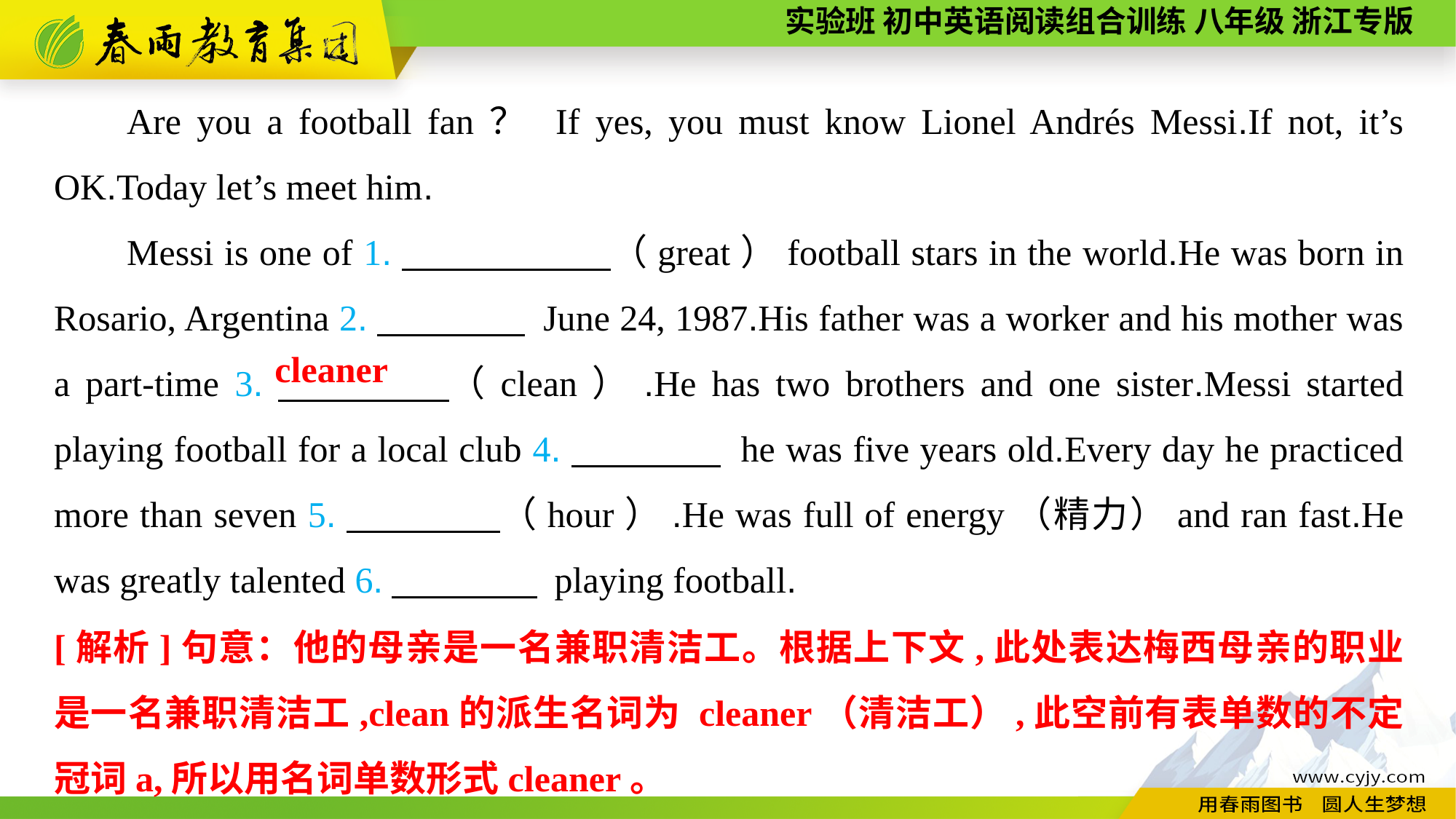

Are you a football fan？ If yes, you must know Lionel Andrés Messi.If not, it’s OK.Today let’s meet him.
Messi is one of 1.　      　　　（great）football stars in the world.He was born in Rosario, Argentina 2.　　　　 June 24, 1987.His father was a worker and his mother was a part-time 3.　　　　（clean）.He has two brothers and one sister.Messi started playing football for a local club 4.　　　　 he was five years old.Every day he practiced more than seven 5.　　　　（hour）.He was full of energy（精力）and ran fast.He was greatly talented 6.　　　　 playing football.
cleaner
[解析]句意：他的母亲是一名兼职清洁工。根据上下文,此处表达梅西母亲的职业是一名兼职清洁工,clean的派生名词为 cleaner（清洁工）,此空前有表单数的不定冠词a,所以用名词单数形式cleaner。